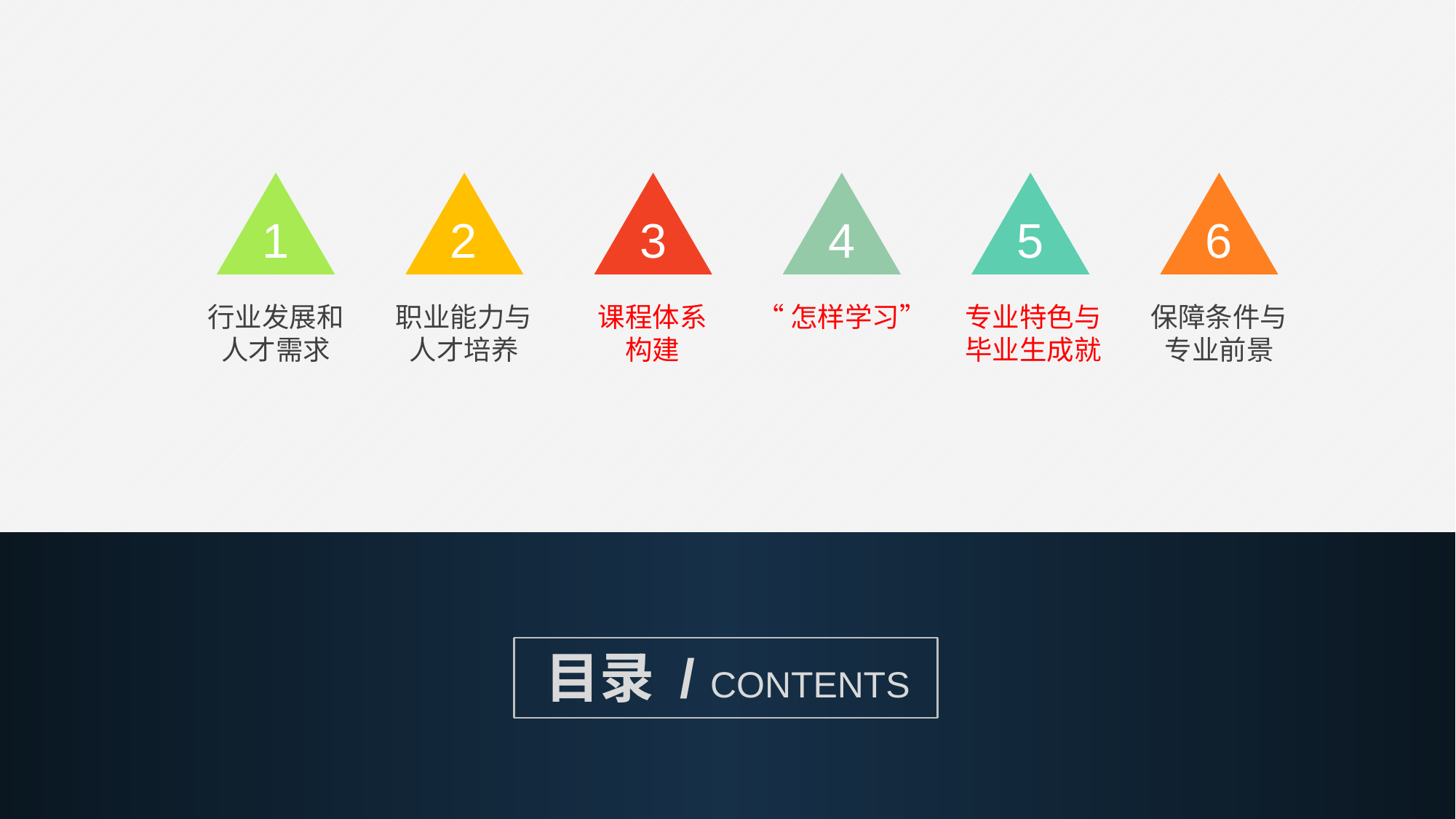

1

2

3

4

5

6
行业发展和
人才需求
职业能力与
人才培养
课程体系
构建
“怎样学习”
专业特色与
毕业生成就
保障条件与
专业前景
目录 / CONTENTS